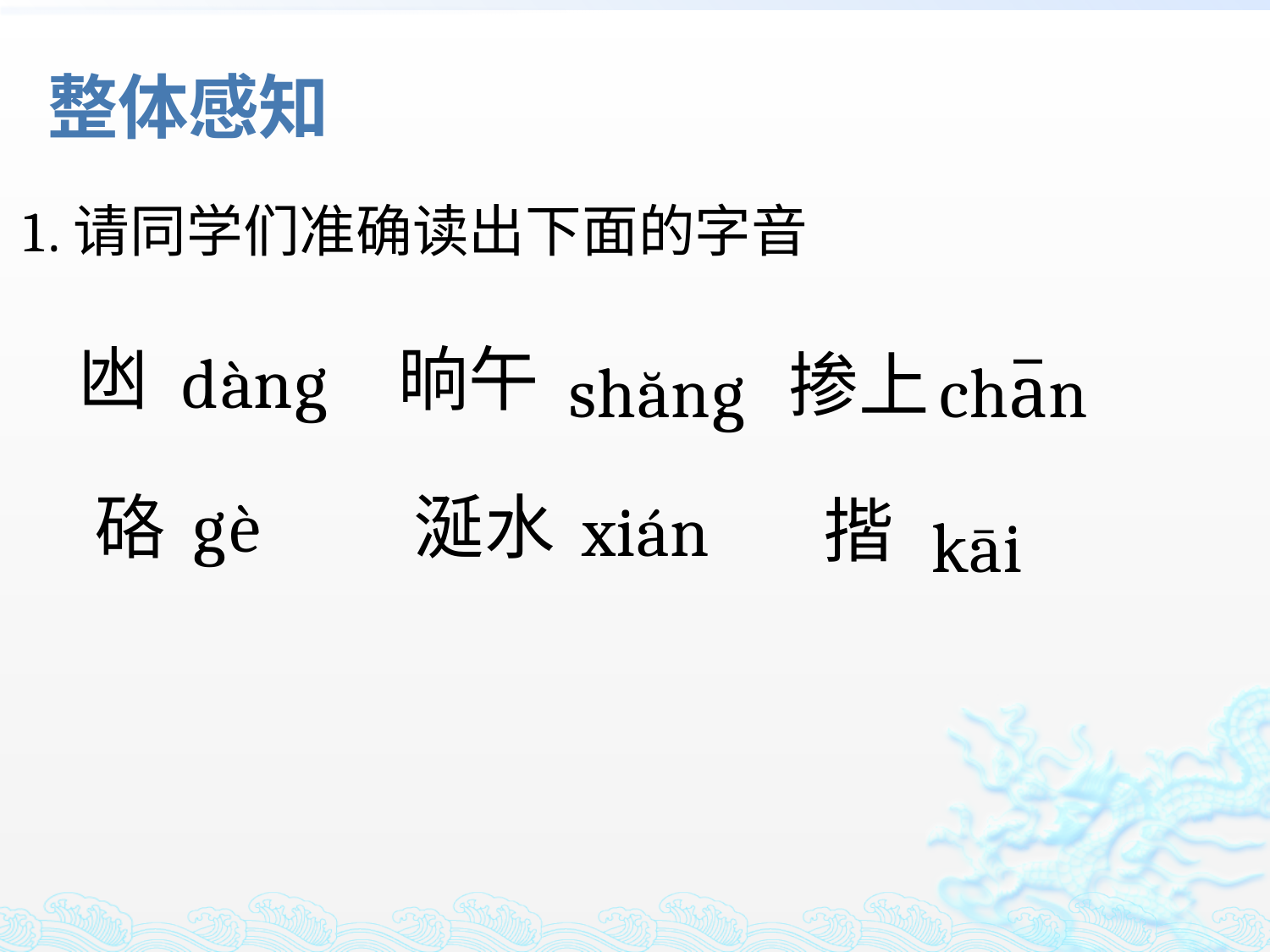

整体感知
1.请同学们准确读出下面的字音
凼
晌午
dàng
掺上
shăng
cha̅n
gè
硌
涎水
xián
揩
kāi